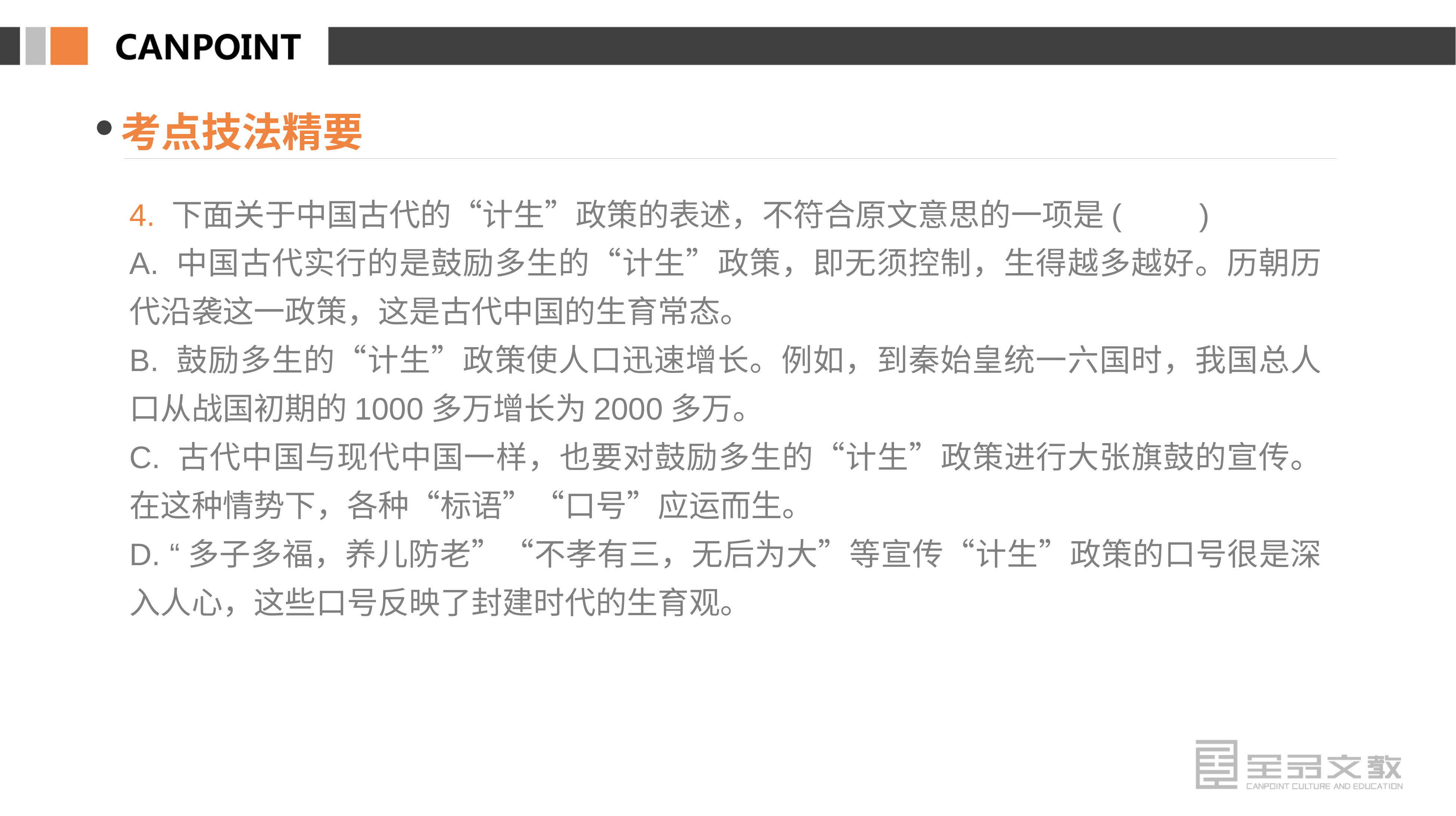

考点技法精要

4. 下面关于中国古代的“计生”政策的表述，不符合原文意思的一项是(　　)
A. 中国古代实行的是鼓励多生的“计生”政策，即无须控制，生得越多越好。历朝历代沿袭这一政策，这是古代中国的生育常态。
B. 鼓励多生的“计生”政策使人口迅速增长。例如，到秦始皇统一六国时，我国总人口从战国初期的1000多万增长为2000多万。
C. 古代中国与现代中国一样，也要对鼓励多生的“计生”政策进行大张旗鼓的宣传。在这种情势下，各种“标语”“口号”应运而生。
D. “多子多福，养儿防老”“不孝有三，无后为大”等宣传“计生”政策的口号很是深入人心，这些口号反映了封建时代的生育观。